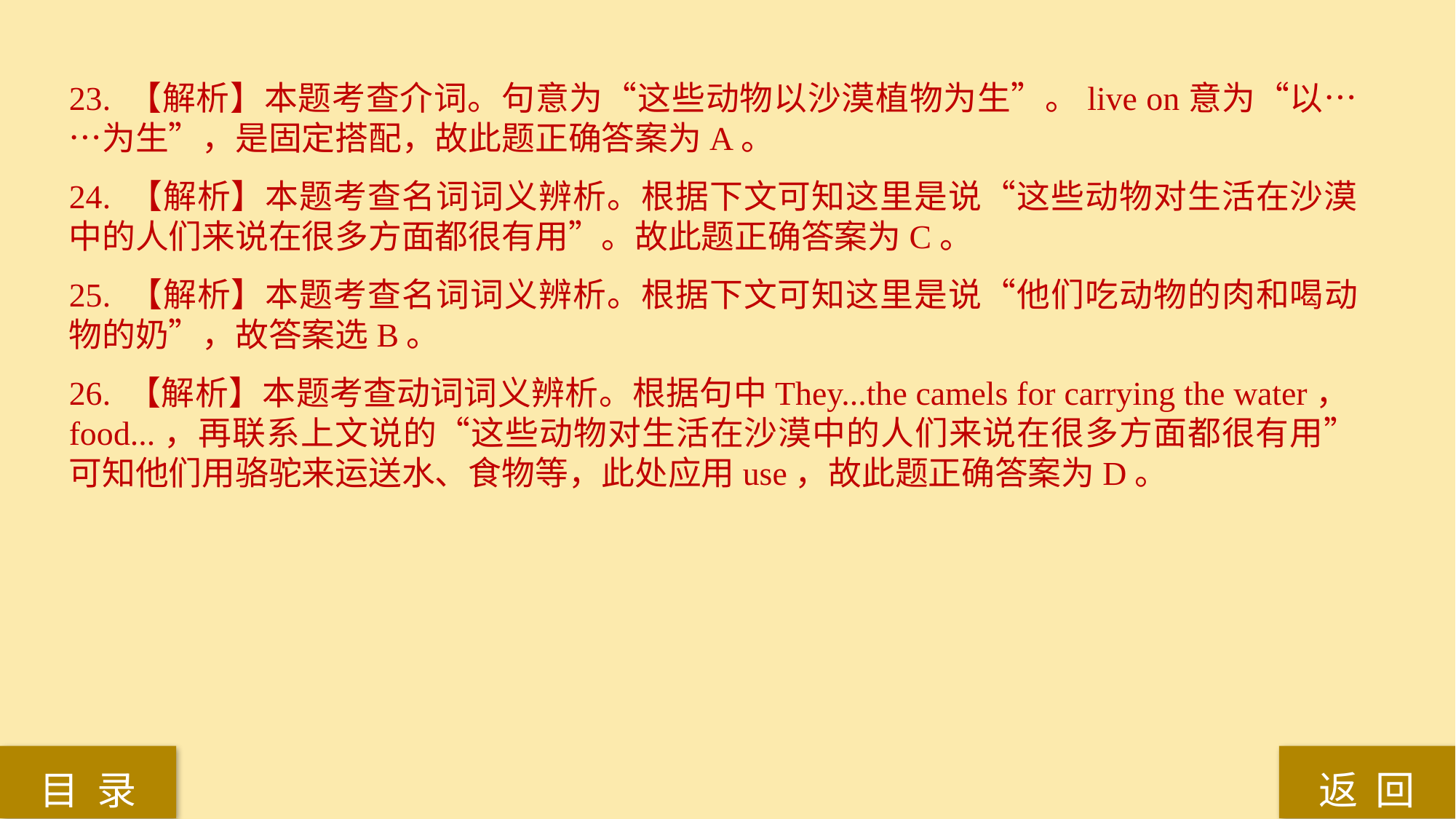

23. 【解析】本题考查介词。句意为“这些动物以沙漠植物为生”。live on意为“以……为生”，是固定搭配，故此题正确答案为A。
24. 【解析】本题考查名词词义辨析。根据下文可知这里是说“这些动物对生活在沙漠中的人们来说在很多方面都很有用”。故此题正确答案为C。
25. 【解析】本题考查名词词义辨析。根据下文可知这里是说“他们吃动物的肉和喝动物的奶”，故答案选B。
26. 【解析】本题考查动词词义辨析。根据句中They...the camels for carrying the water，food...，再联系上文说的“这些动物对生活在沙漠中的人们来说在很多方面都很有用”可知他们用骆驼来运送水、食物等，此处应用use，故此题正确答案为D。
返  回